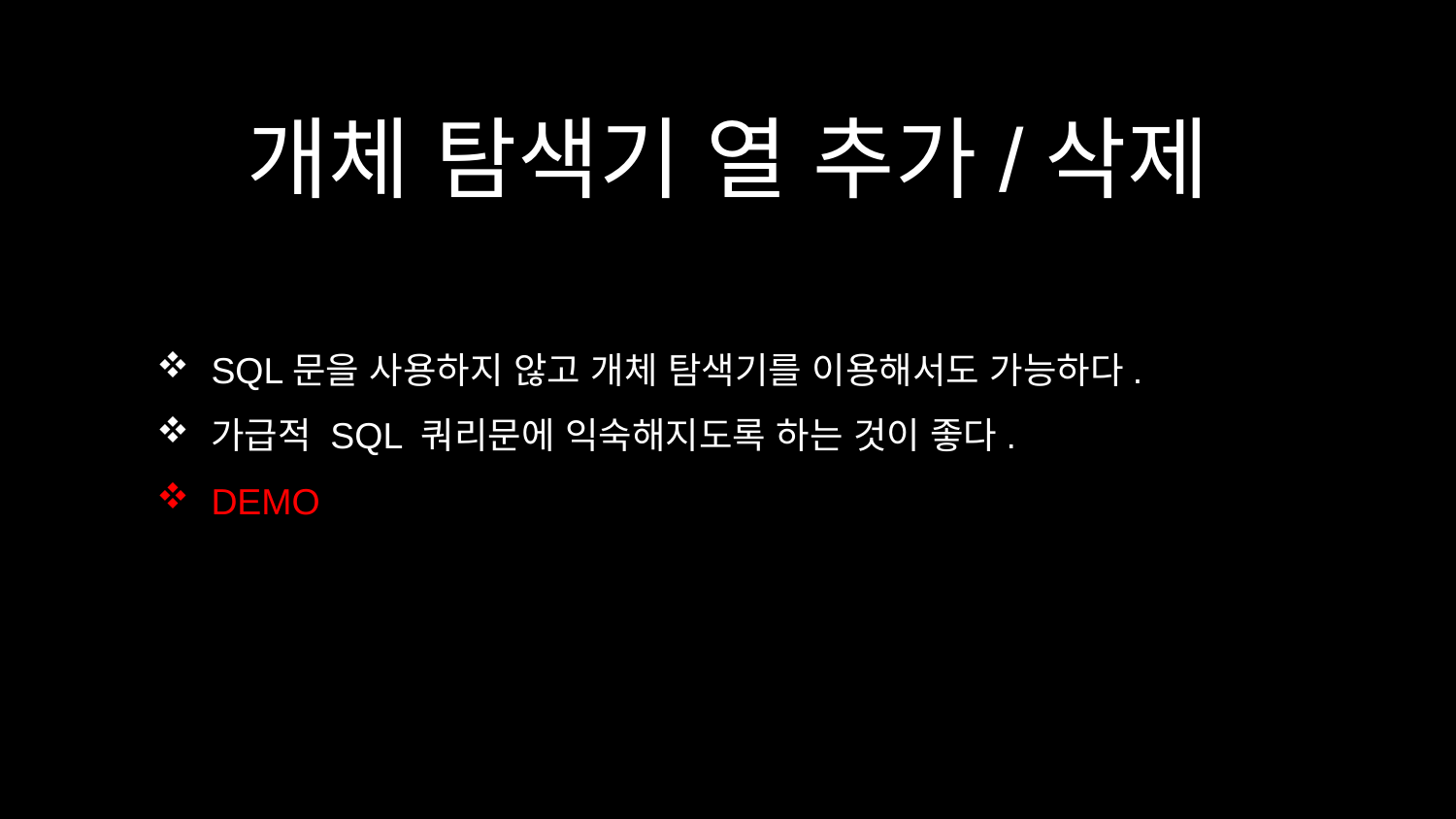

# 개체 탐색기 열 추가/삭제
SQL문을 사용하지 않고 개체 탐색기를 이용해서도 가능하다.
가급적 SQL 쿼리문에 익숙해지도록 하는 것이 좋다.
DEMO